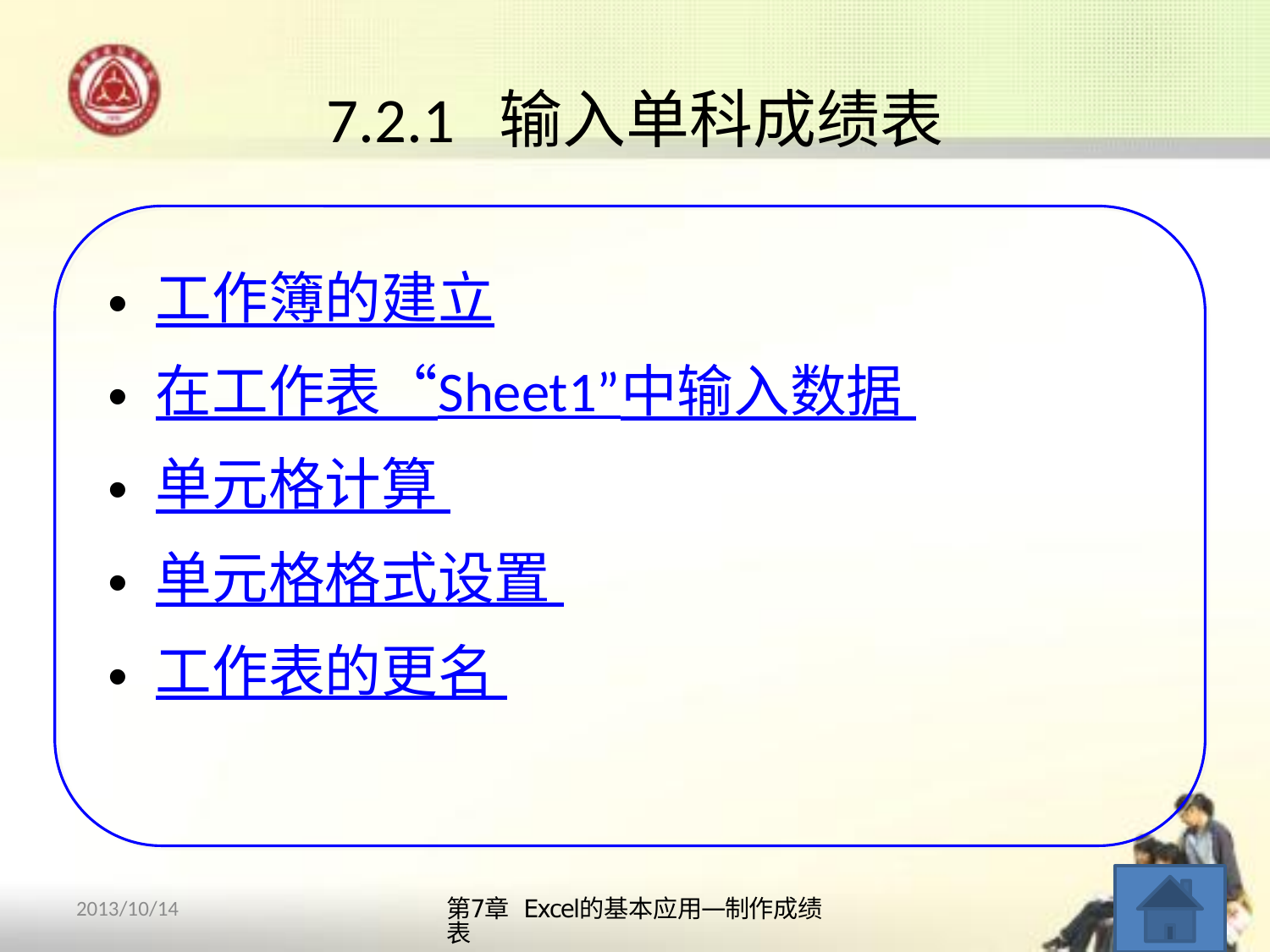

# 7.2.1  输入单科成绩表

工作簿的建立
在工作表“Sheet1”中输入数据
单元格计算
单元格格式设置
工作表的更名

第7章  Excel的基本应用—制作成绩表
5
2013/10/14